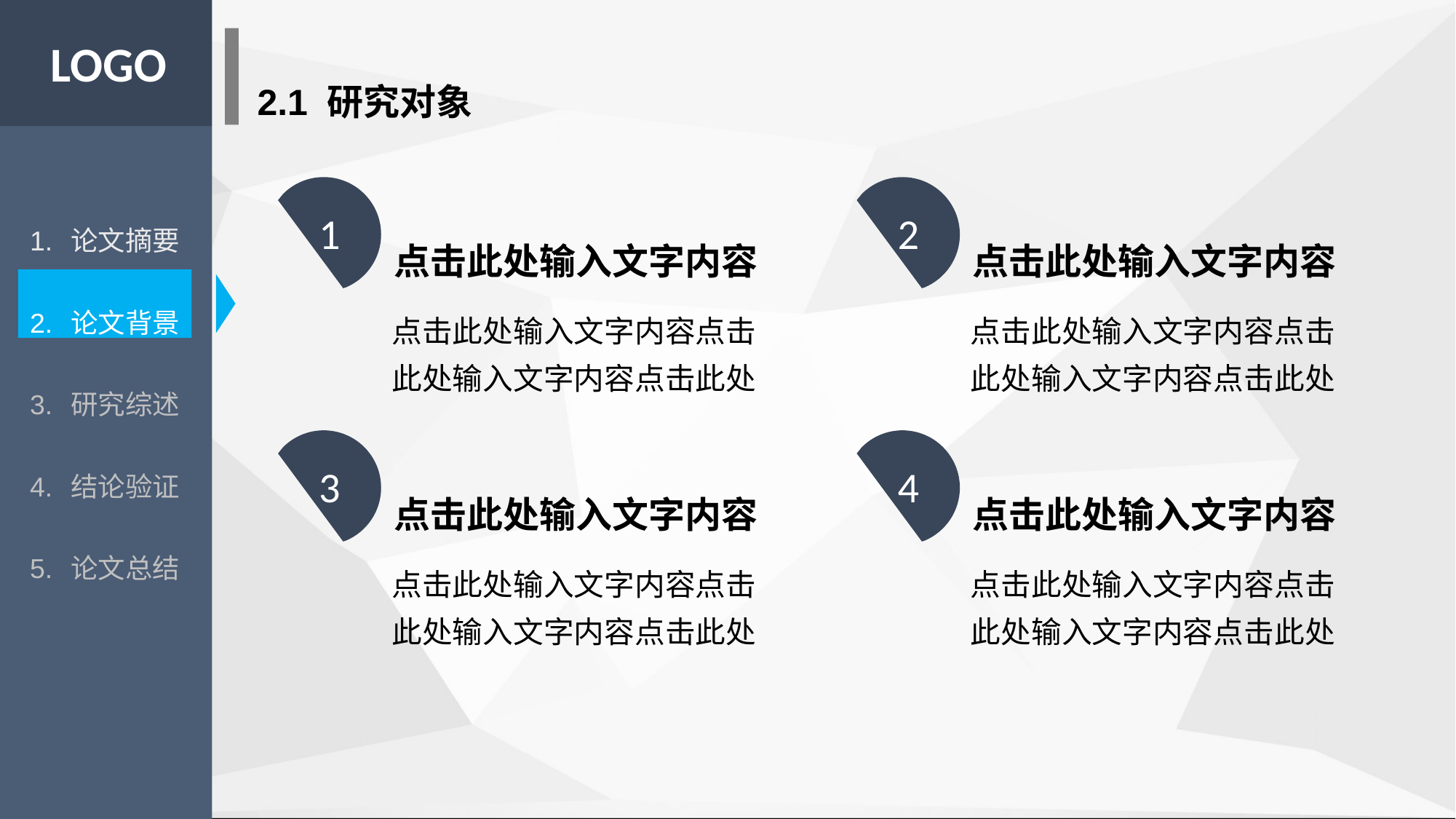

LOGO

2.1 研究对象
论文摘要
论文背景
研究综述
结论验证
论文总结
1
2
点击此处输入文字内容
点击此处输入文字内容

点击此处输入文字内容点击此处输入文字内容点击此处
点击此处输入文字内容点击此处输入文字内容点击此处
3
4
点击此处输入文字内容
点击此处输入文字内容
点击此处输入文字内容点击此处输入文字内容点击此处
点击此处输入文字内容点击此处输入文字内容点击此处